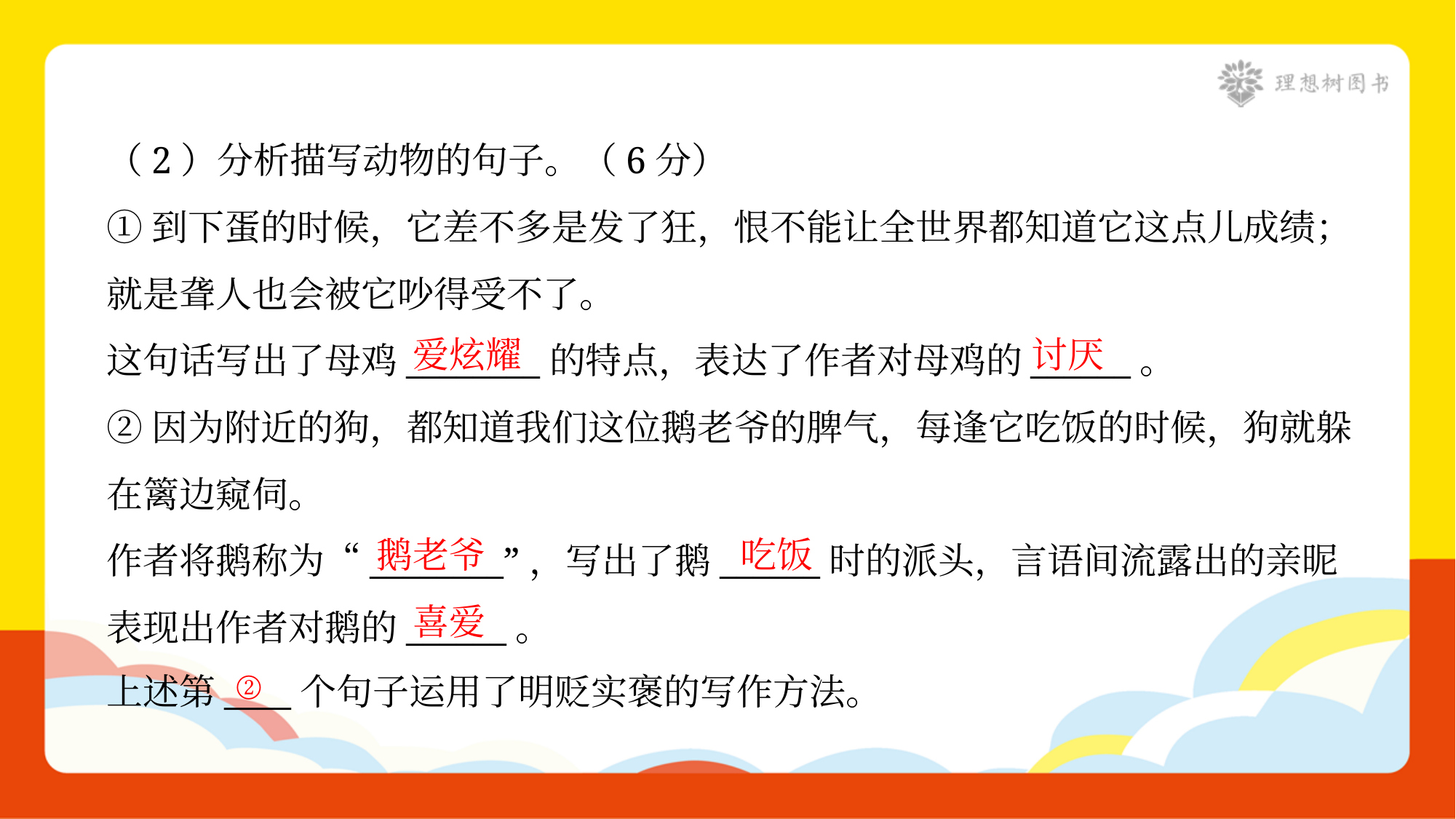

（2）分析描写动物的句子。（6分）
①到下蛋的时候，它差不多是发了狂，恨不能让全世界都知道它这点儿成绩；
就是聋人也会被它吵得受不了。
这句话写出了母鸡________的特点，表达了作者对母鸡的______。
②因为附近的狗，都知道我们这位鹅老爷的脾气，每逢它吃饭的时候，狗就躲
在篱边窥伺。
作者将鹅称为“________”，写出了鹅______时的派头，言语间流露出的亲昵
表现出作者对鹅的______。
上述第____个句子运用了明贬实褒的写作方法。
爱炫耀
讨厌
鹅老爷
吃饭
喜爱
②